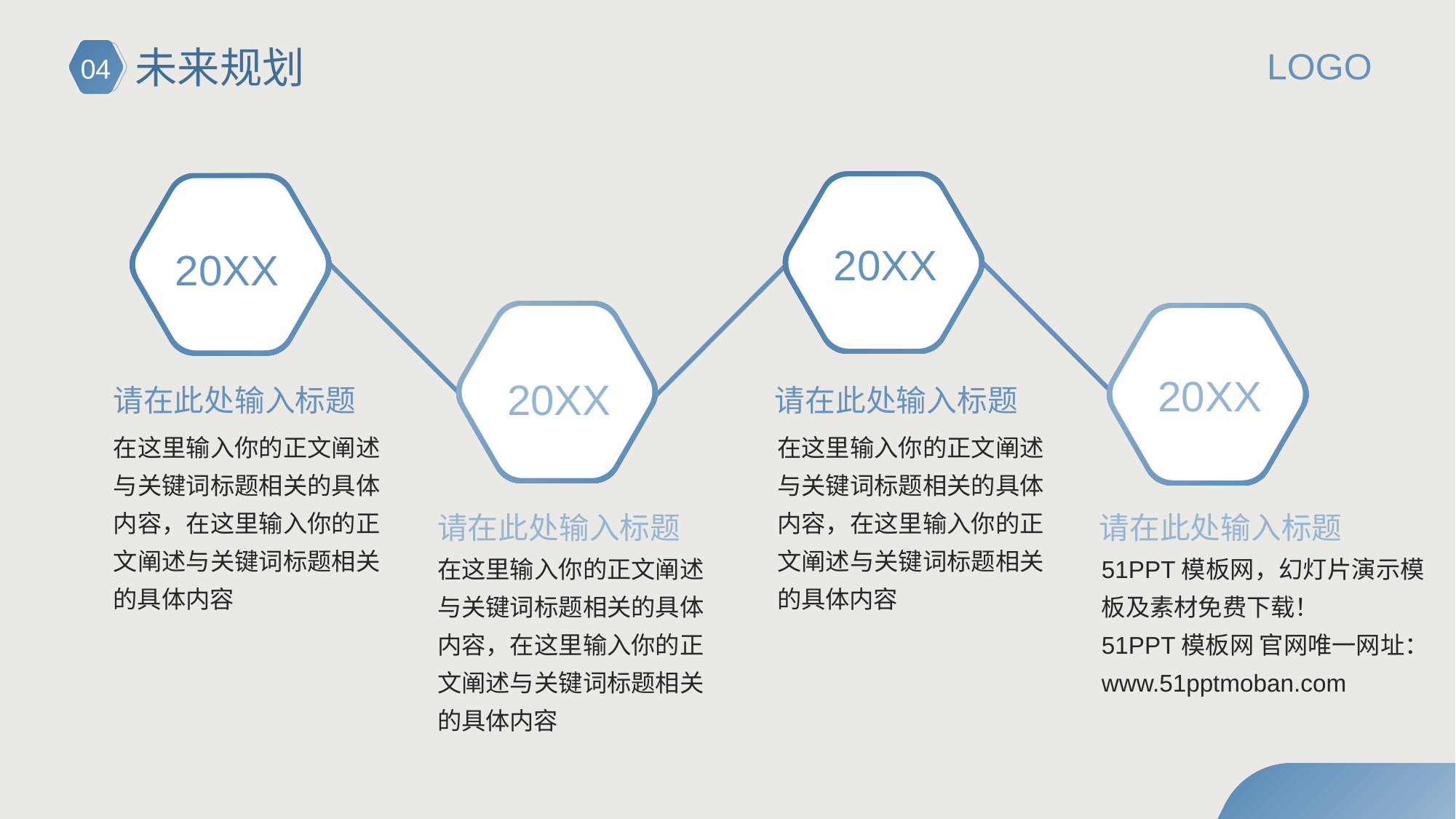

# 未来规划
LOGO
04

20XX
20XX

20XX
20XX
请在此处输入标题
请在此处输入标题
在这里输入你的正文阐述与关键词标题相关的具体内容，在这里输入你的正文阐述与关键词标题相关的具体内容
在这里输入你的正文阐述与关键词标题相关的具体内容，在这里输入你的正文阐述与关键词标题相关的具体内容
请在此处输入标题
请在此处输入标题
在这里输入你的正文阐述与关键词标题相关的具体内容，在这里输入你的正文阐述与关键词标题相关的具体内容
51PPT模板网，幻灯片演示模板及素材免费下载！
51PPT模板网 官网唯一网址：www.51pptmoban.com